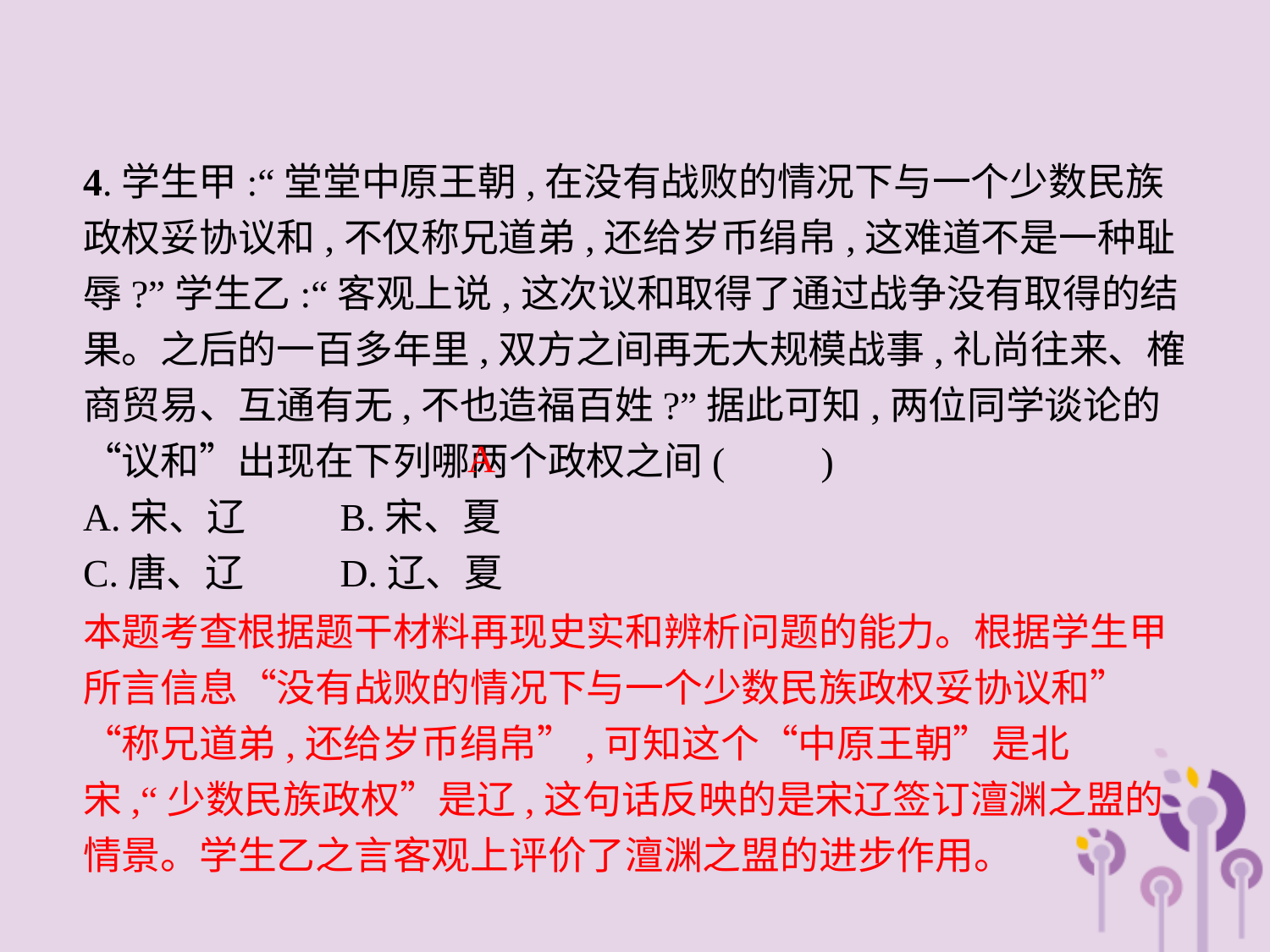

4.学生甲:“堂堂中原王朝,在没有战败的情况下与一个少数民族政权妥协议和,不仅称兄道弟,还给岁币绢帛,这难道不是一种耻辱?”学生乙:“客观上说,这次议和取得了通过战争没有取得的结果。之后的一百多年里,双方之间再无大规模战事,礼尚往来、榷商贸易、互通有无,不也造福百姓?”据此可知,两位同学谈论的“议和”出现在下列哪两个政权之间(　　)
A.宋、辽	B.宋、夏
C.唐、辽	D.辽、夏
A
本题考查根据题干材料再现史实和辨析问题的能力。根据学生甲所言信息“没有战败的情况下与一个少数民族政权妥协议和”“称兄道弟,还给岁币绢帛”,可知这个“中原王朝”是北宋,“少数民族政权”是辽,这句话反映的是宋辽签订澶渊之盟的情景。学生乙之言客观上评价了澶渊之盟的进步作用。